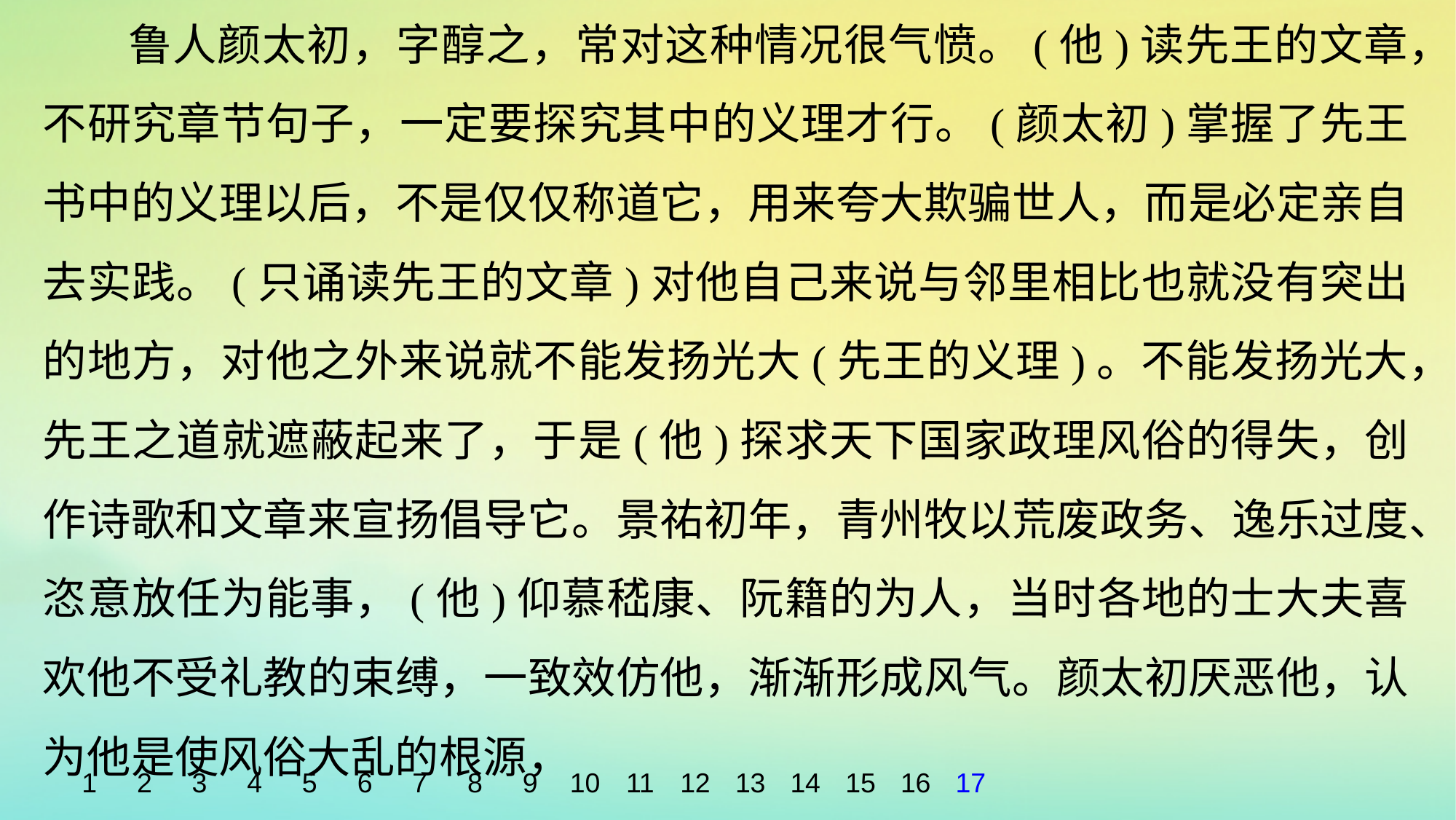

鲁人颜太初，字醇之，常对这种情况很气愤。(他)读先王的文章，不研究章节句子，一定要探究其中的义理才行。(颜太初)掌握了先王书中的义理以后，不是仅仅称道它，用来夸大欺骗世人，而是必定亲自去实践。(只诵读先王的文章)对他自己来说与邻里相比也就没有突出的地方，对他之外来说就不能发扬光大(先王的义理)。不能发扬光大，先王之道就遮蔽起来了，于是(他)探求天下国家政理风俗的得失，创作诗歌和文章来宣扬倡导它。景祐初年，青州牧以荒废政务、逸乐过度、恣意放任为能事，(他)仰慕嵇康、阮籍的为人，当时各地的士大夫喜欢他不受礼教的束缚，一致效仿他，渐渐形成风气。颜太初厌恶他，认为他是使风俗大乱的根源，
1
2
3
4
5
6
7
8
9
10
11
12
13
14
15
16
17